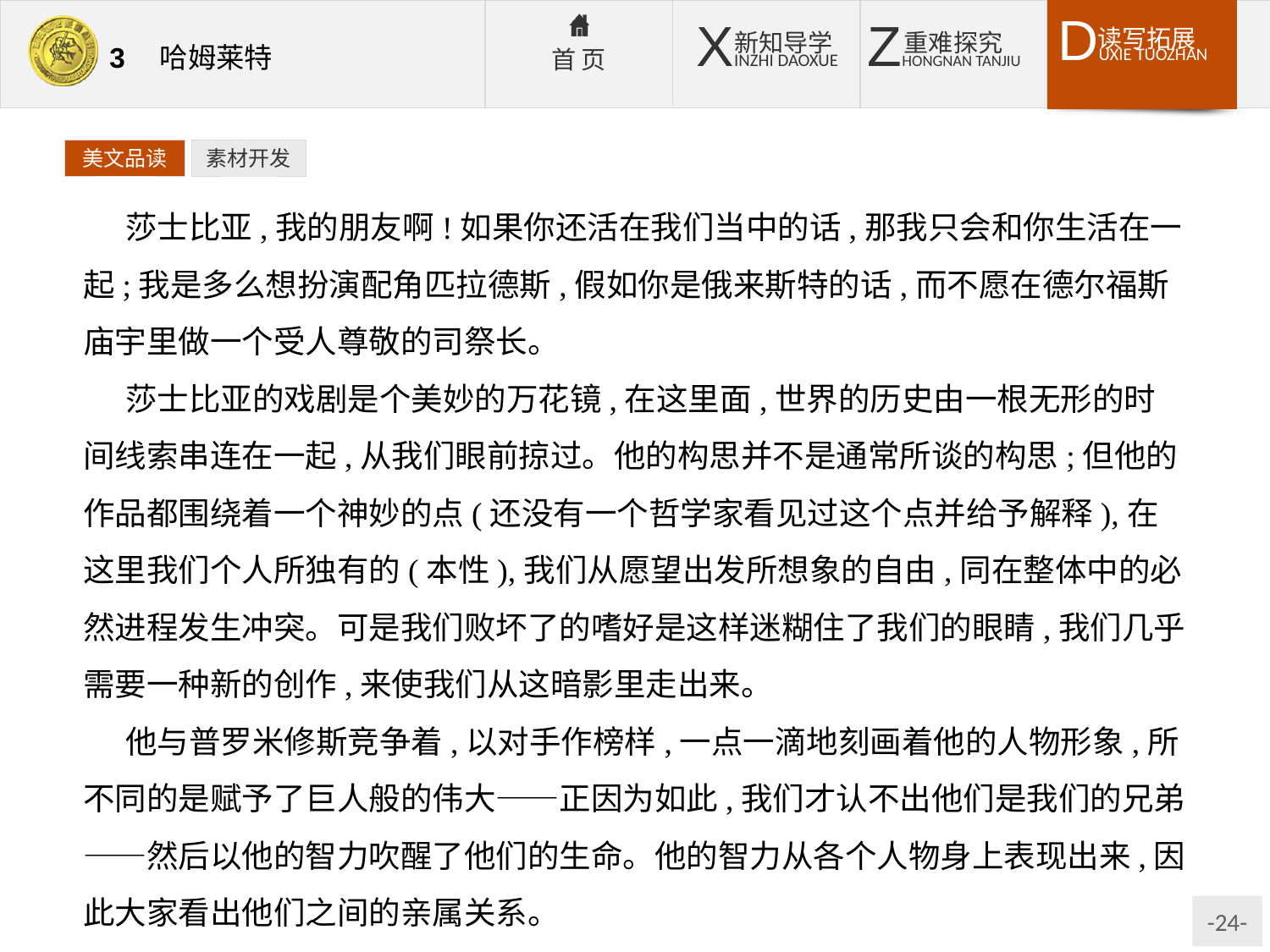

美文品读
素材开发
莎士比亚,我的朋友啊!如果你还活在我们当中的话,那我只会和你生活在一起;我是多么想扮演配角匹拉德斯,假如你是俄来斯特的话,而不愿在德尔福斯庙宇里做一个受人尊敬的司祭长。
莎士比亚的戏剧是个美妙的万花镜,在这里面,世界的历史由一根无形的时间线索串连在一起,从我们眼前掠过。他的构思并不是通常所谈的构思;但他的作品都围绕着一个神妙的点(还没有一个哲学家看见过这个点并给予解释),在这里我们个人所独有的(本性),我们从愿望出发所想象的自由,同在整体中的必然进程发生冲突。可是我们败坏了的嗜好是这样迷糊住了我们的眼睛,我们几乎需要一种新的创作,来使我们从这暗影里走出来。
他与普罗米修斯竞争着,以对手作榜样,一点一滴地刻画着他的人物形象,所不同的是赋予了巨人般的伟大——正因为如此,我们才认不出他们是我们的兄弟——然后以他的智力吹醒了他们的生命。他的智力从各个人物身上表现出来,因此大家看出他们之间的亲属关系。